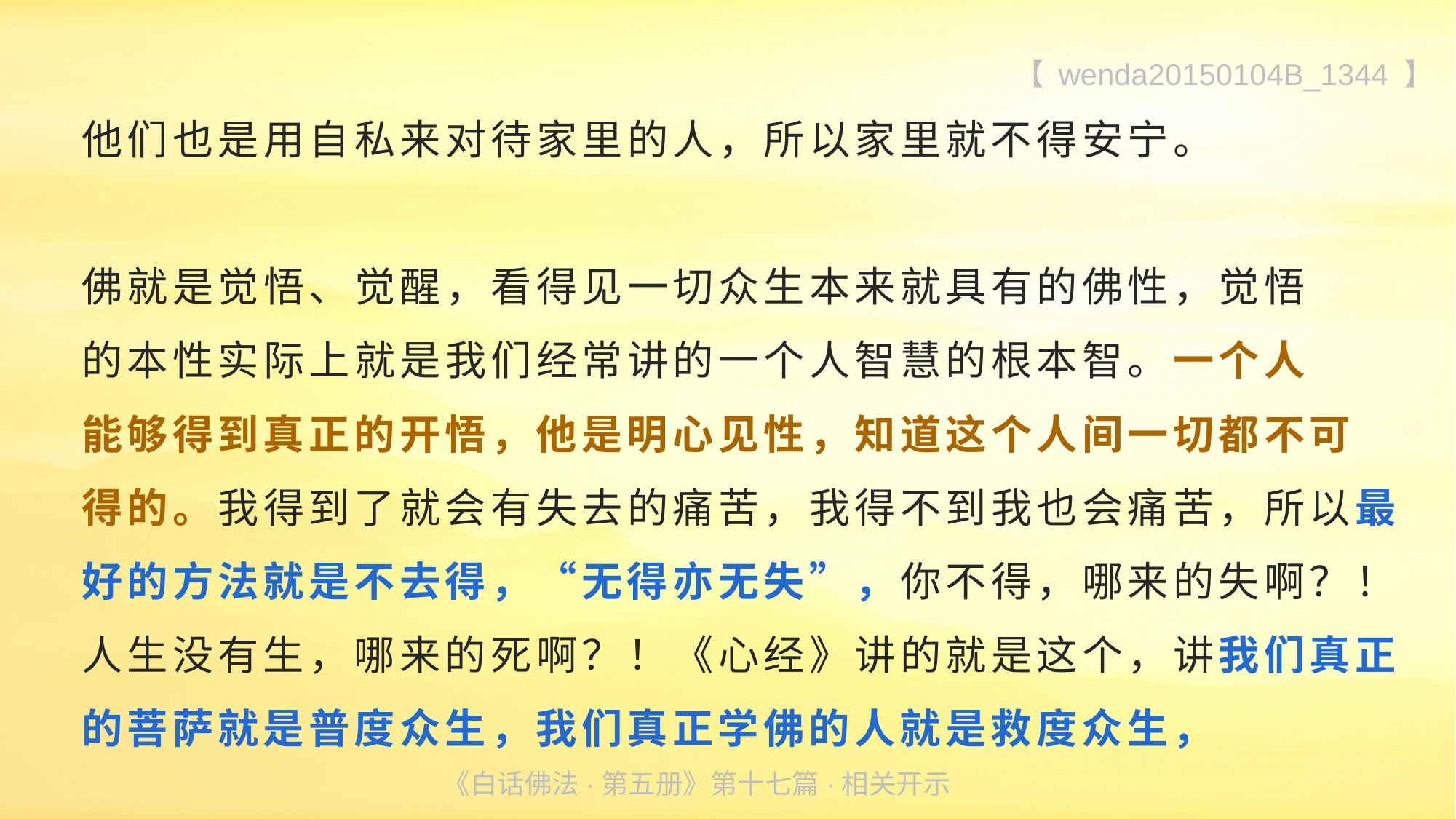

【 wenda20150104B_1344 】
他们也是用自私来对待家里的人，所以家里就不得安宁。

佛就是觉悟、觉醒，看得见一切众生本来就具有的佛性，觉悟
的本性实际上就是我们经常讲的一个人智慧的根本智。一个人
能够得到真正的开悟，他是明心见性，知道这个人间一切都不可
得的。我得到了就会有失去的痛苦，我得不到我也会痛苦，所以最好的方法就是不去得，“无得亦无失”，你不得，哪来的失啊？！人生没有生，哪来的死啊？！《心经》讲的就是这个，讲我们真正的菩萨就是普度众生，我们真正学佛的人就是救度众生，
《白话佛法·第五册》第十七篇·相关开示